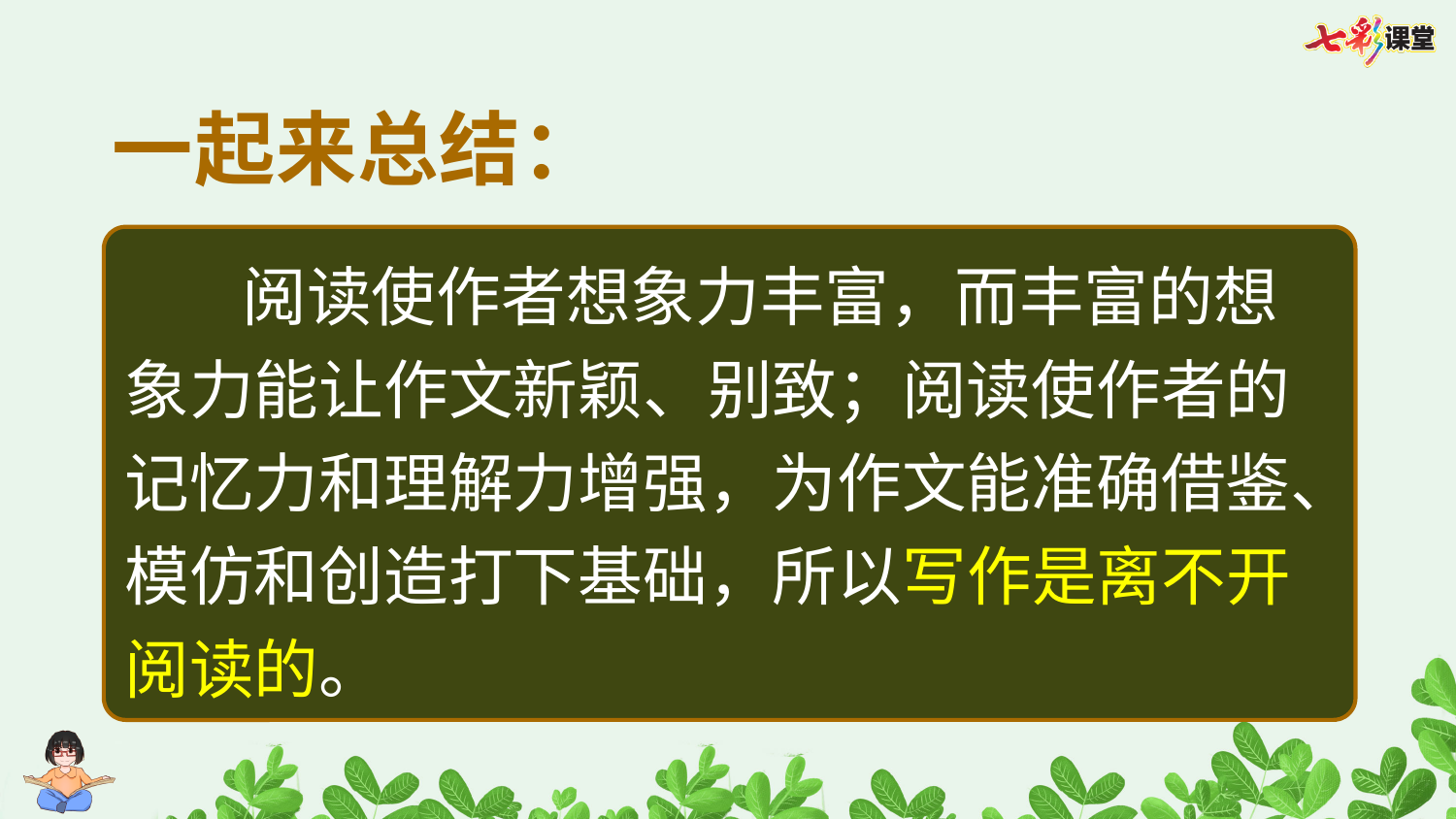

一起来总结：
       阅读使作者想象力丰富，而丰富的想象力能让作文新颖、别致；阅读使作者的记忆力和理解力增强，为作文能准确借鉴、模仿和创造打下基础，所以写作是离不开阅读的。